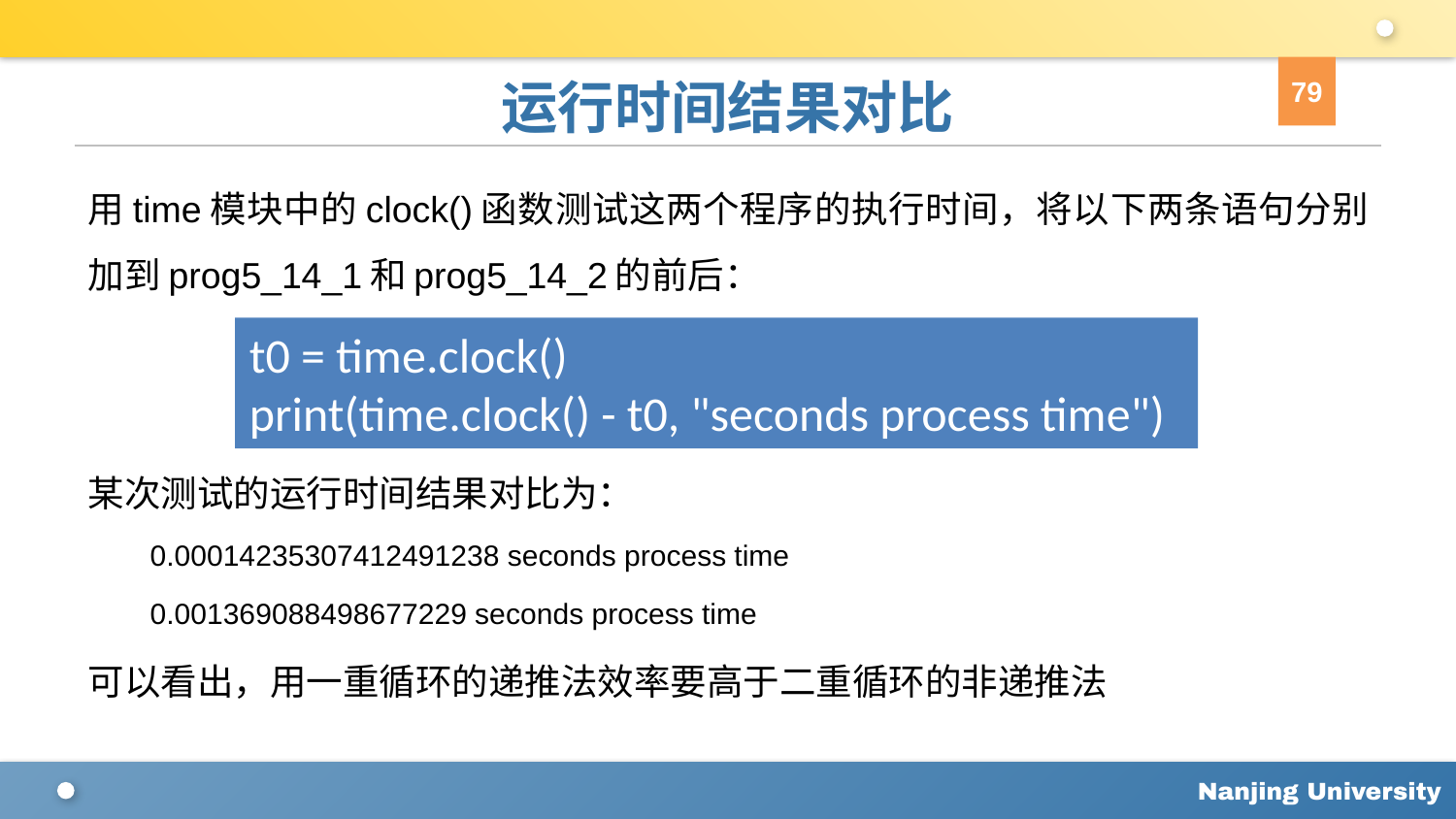

79
# 运行时间结果对比
用time模块中的clock()函数测试这两个程序的执行时间，将以下两条语句分别加到prog5_14_1和prog5_14_2的前后：

某次测试的运行时间结果对比为：
0.00014235307412491238 seconds process time
0.001369088498677229 seconds process time
可以看出，用一重循环的递推法效率要高于二重循环的非递推法
t0 = time.clock()
print(time.clock() - t0, "seconds process time")